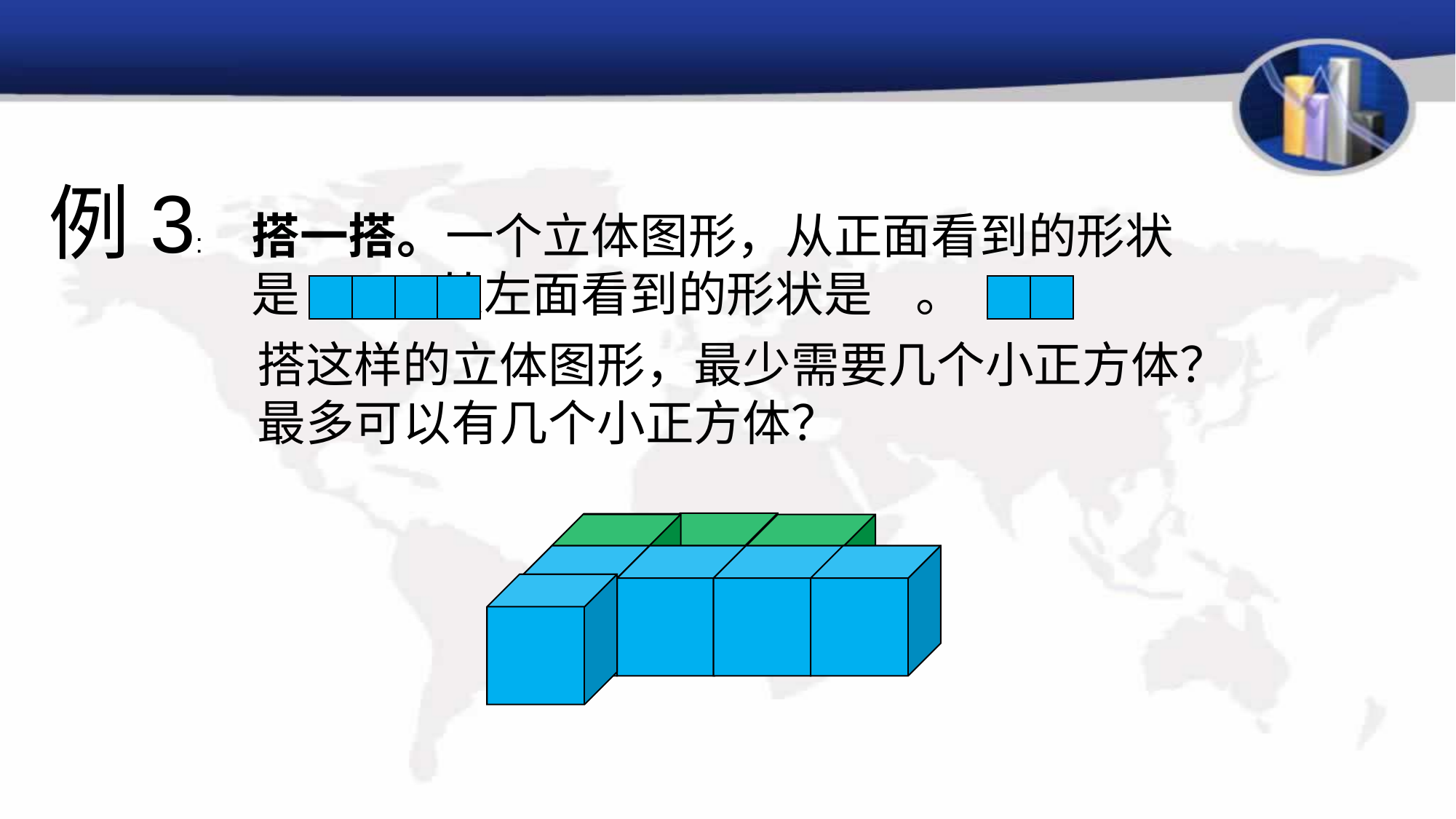

例3:
搭一搭。一个立体图形，从正面看到的形状是        ，从左面看到的形状是    。

搭这样的立体图形，最少需要几个小正方体？最多可以有几个小正方体？